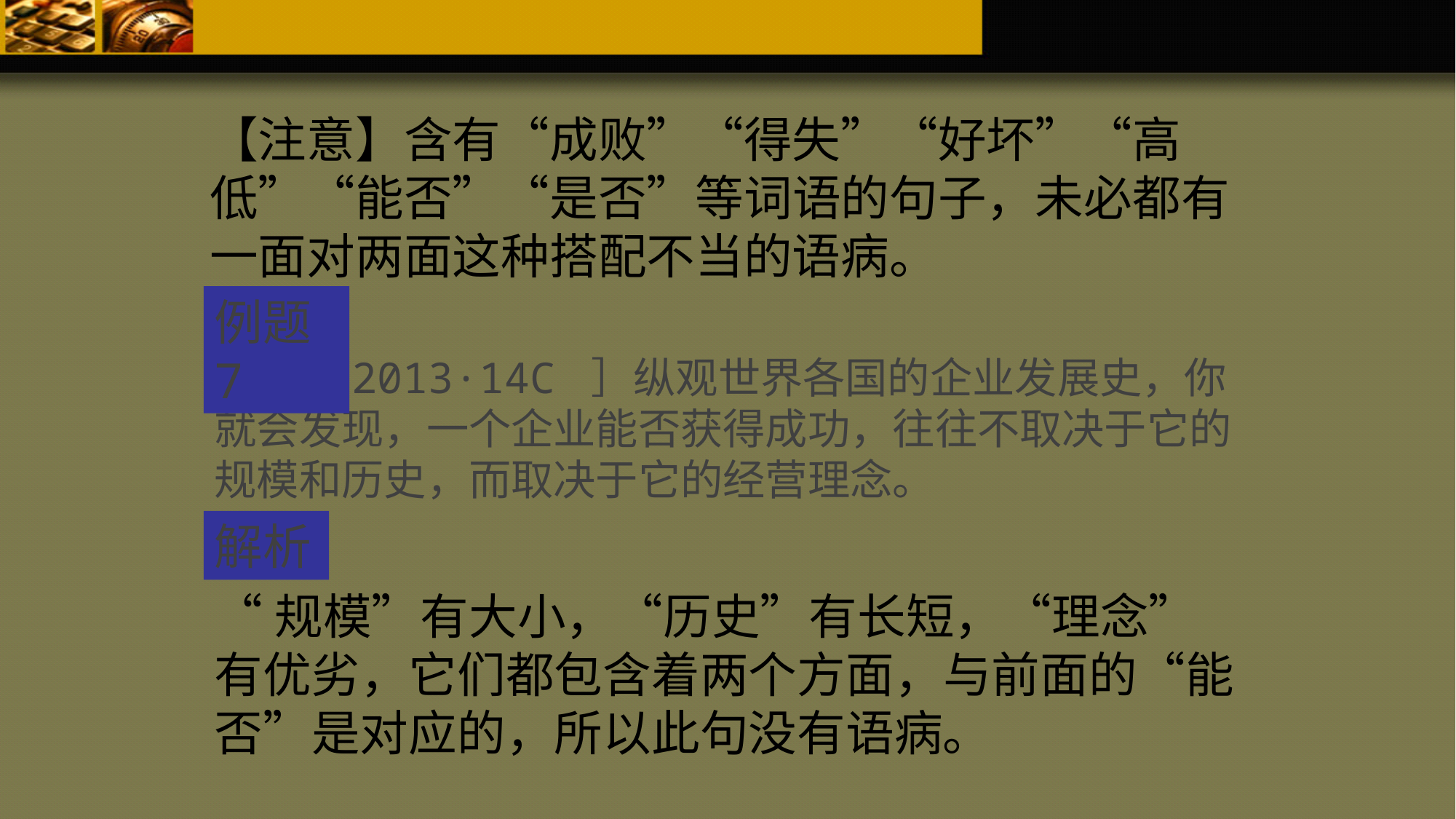

【注意】含有“成败”“得失”“好坏”“高低”“能否”“是否”等词语的句子，未必都有一面对两面这种搭配不当的语病。
例题7
［辽宁2013·14C ］纵观世界各国的企业发展史，你就会发现，一个企业能否获得成功，往往不取决于它的规模和历史，而取决于它的经营理念。
解析
“规模”有大小，“历史”有长短，“理念”有优劣，它们都包含着两个方面，与前面的“能否”是对应的，所以此句没有语病。